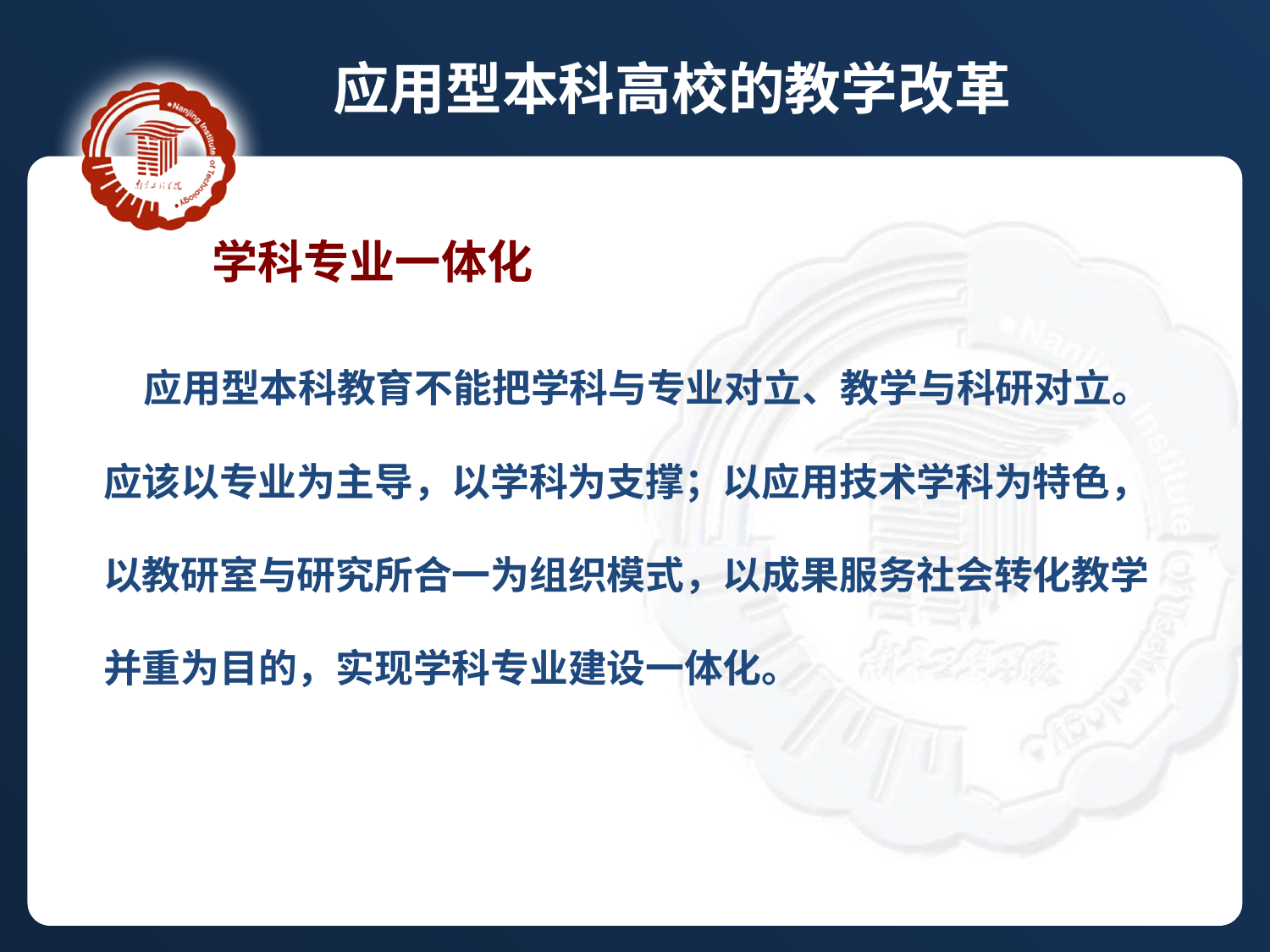

应用型本科高校的教学改革
                      学科专业一体化
               应用型本科教育不能把学科与专业对立、教学与科研对立。应该以专业为主导，以学科为支撑；以应用技术学科为特色，以教研室与研究所合一为组织模式，以成果服务社会转化教学并重为目的，实现学科专业建设一体化。